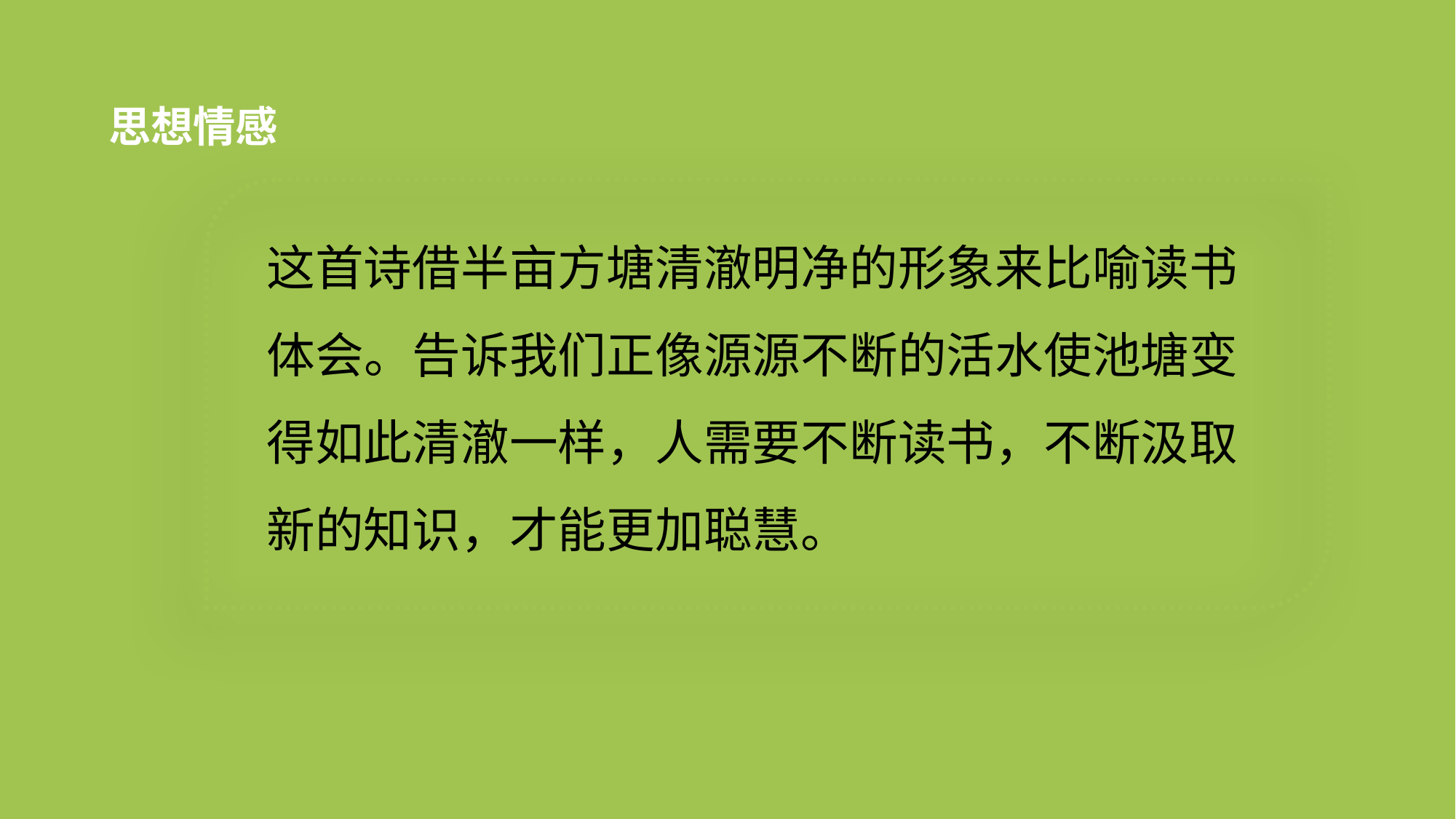

思想情感

这首诗借半亩方塘清澈明净的形象来比喻读书体会。告诉我们正像源源不断的活水使池塘变得如此清澈一样，人需要不断读书，不断汲取新的知识，才能更加聪慧。